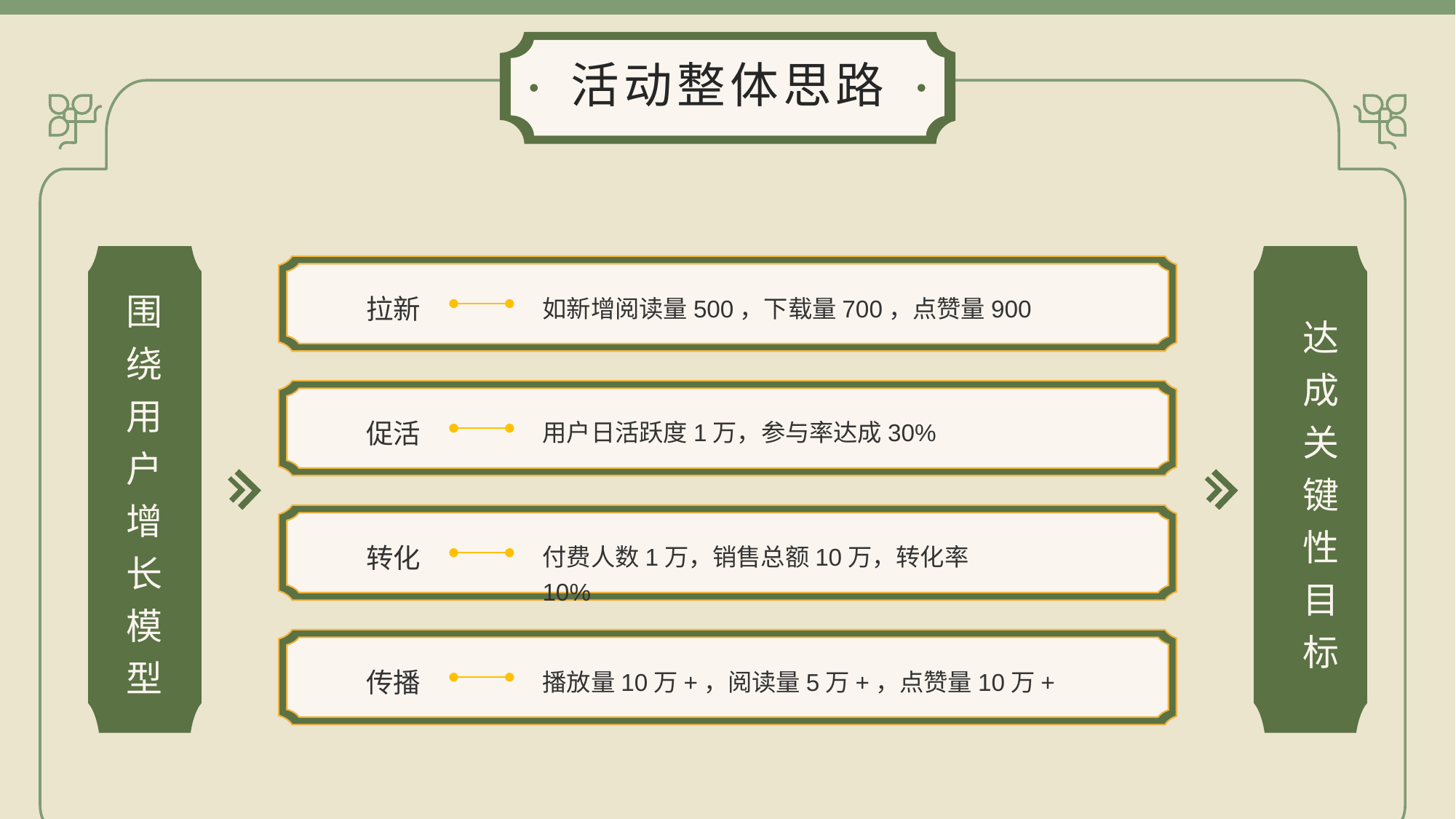

活动整体思路

围绕用户增长模型
拉新
如新增阅读量500，下载量700，点赞量900
达成关键性目标

促活
用户日活跃度1万，参与率达成30%

转化
付费人数1万，销售总额10万，转化率10%

传播
播放量10万+，阅读量5万+，点赞量10万+